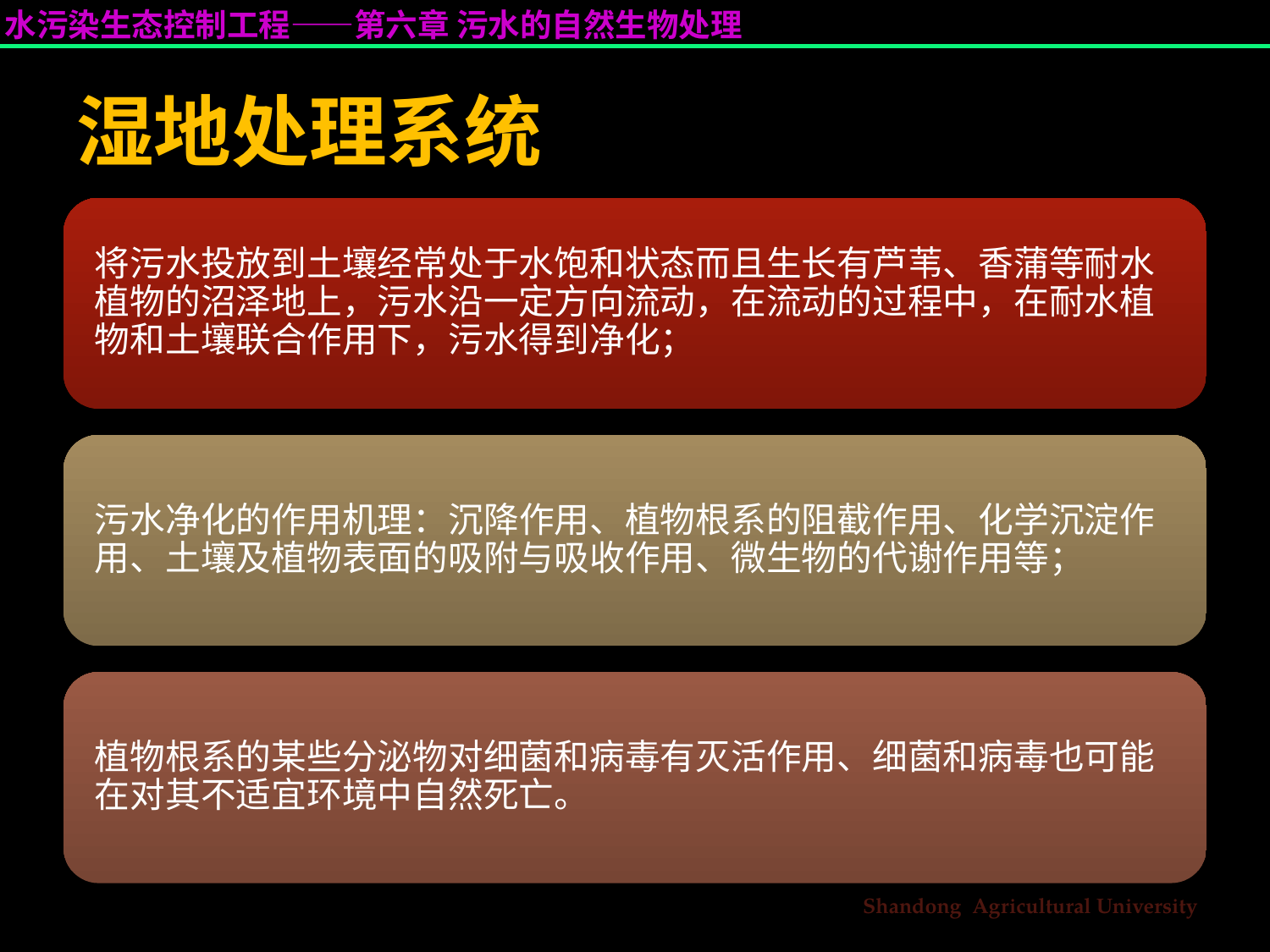

# 湿地处理系统
将污水投放到土壤经常处于水饱和状态而且生长有芦苇、香蒲等耐水植物的沼泽地上，污水沿一定方向流动，在流动的过程中，在耐水植物和土壤联合作用下，污水得到净化；
污水净化的作用机理：沉降作用、植物根系的阻截作用、化学沉淀作用、土壤及植物表面的吸附与吸收作用、微生物的代谢作用等；
植物根系的某些分泌物对细菌和病毒有灭活作用、细菌和病毒也可能在对其不适宜环境中自然死亡。